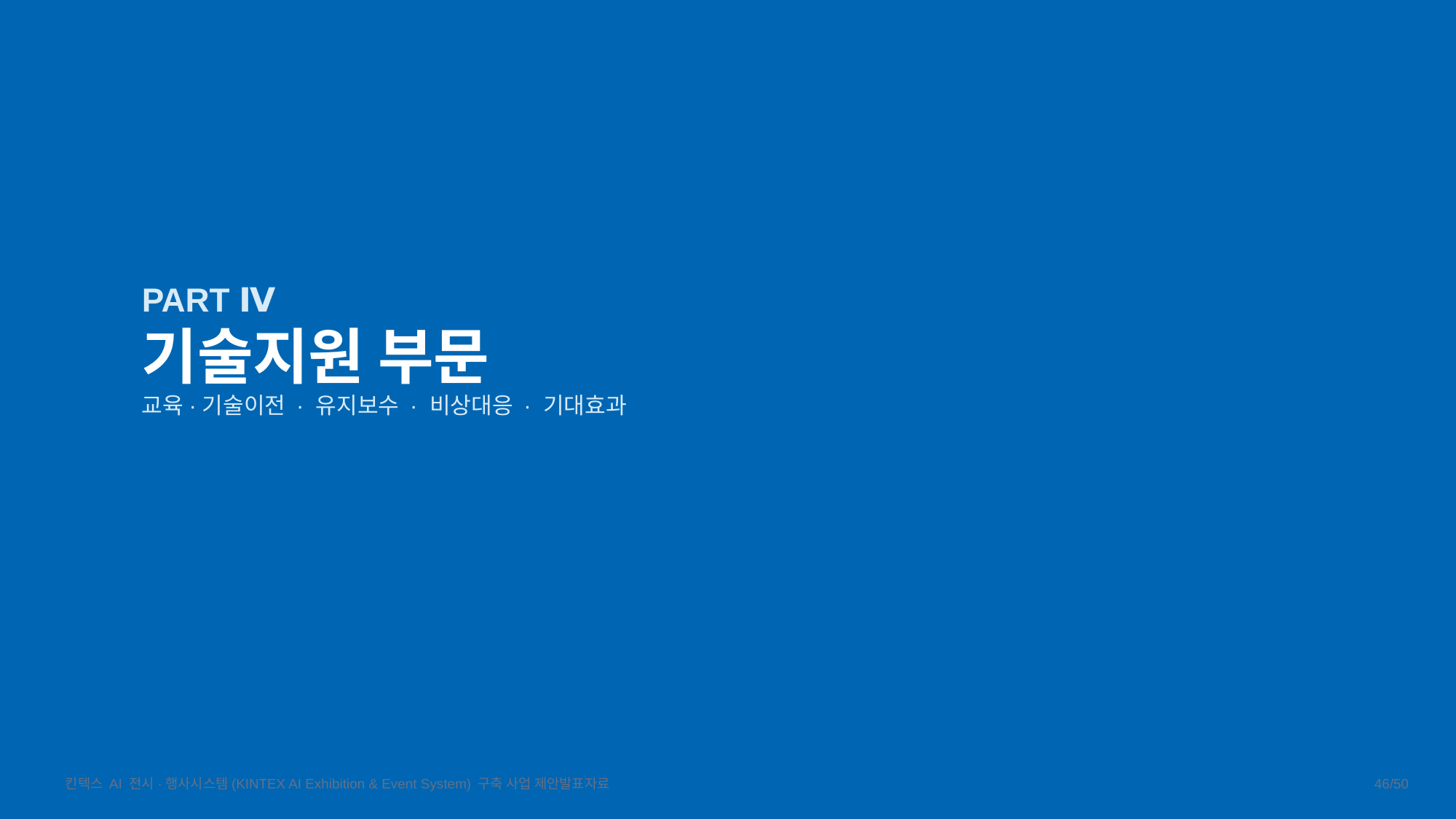

PART Ⅳ
기술지원 부문
교육·기술이전 · 유지보수 · 비상대응 · 기대효과
킨텍스 AI 전시·행사시스템(KINTEX AI Exhibition & Event System) 구축 사업 제안발표자료
46/50